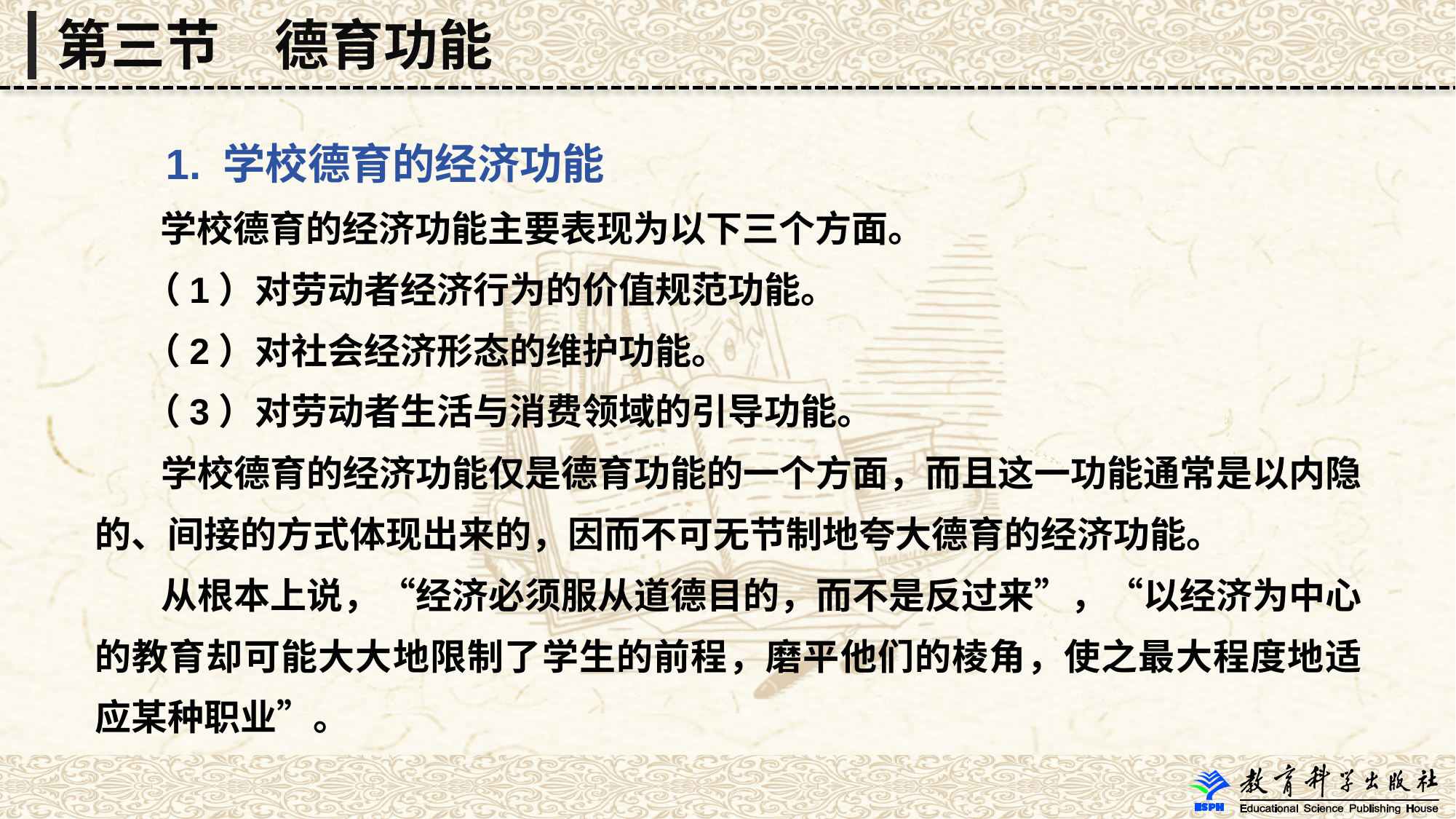

第三节　德育功能
      1. 学校德育的经济功能
       学校德育的经济功能主要表现为以下三个方面。
     （1）对劳动者经济行为的价值规范功能。
     （2）对社会经济形态的维护功能。
     （3）对劳动者生活与消费领域的引导功能。
       学校德育的经济功能仅是德育功能的一个方面，而且这一功能通常是以内隐的、间接的方式体现出来的，因而不可无节制地夸大德育的经济功能。
       从根本上说，“经济必须服从道德目的，而不是反过来”，“以经济为中心的教育却可能大大地限制了学生的前程，磨平他们的棱角，使之最大程度地适应某种职业”。